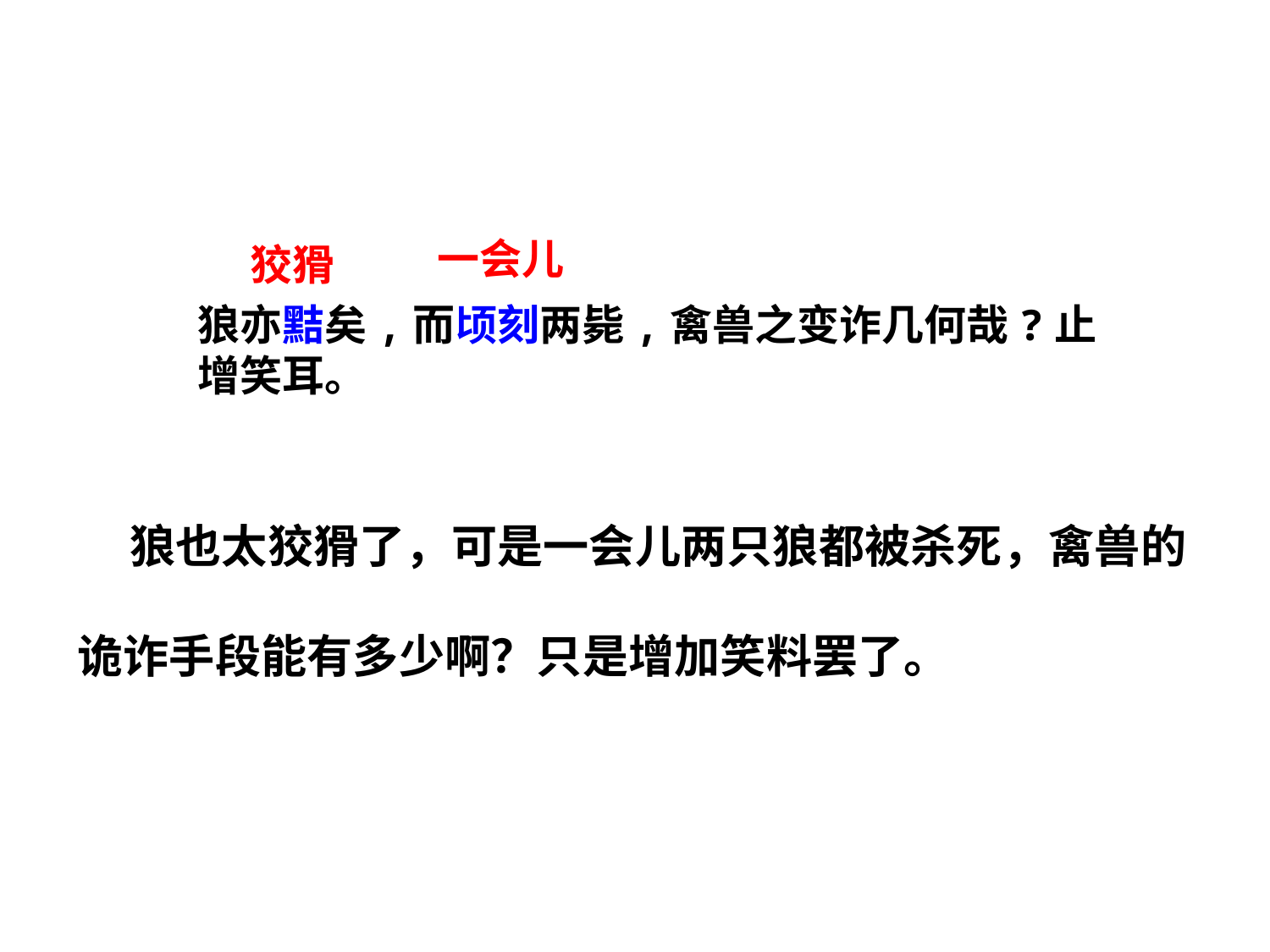

一会儿
狡猾
狼亦黠矣,而顷刻两毙,禽兽之变诈几何哉?止增笑耳。
    狼也太狡猾了，可是一会儿两只狼都被杀死，禽兽的诡诈手段能有多少啊？只是增加笑料罢了。